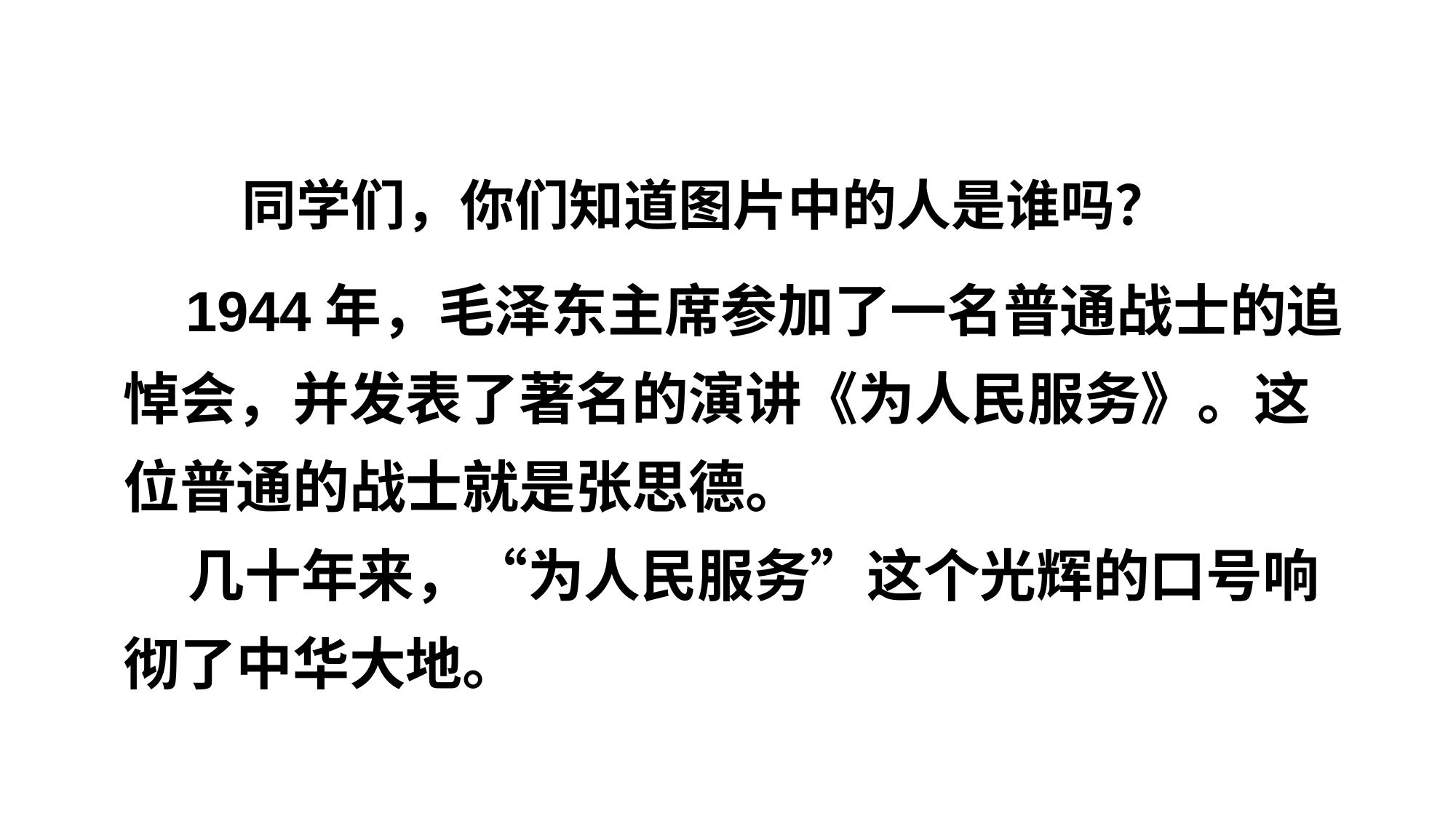

同学们，你们知道图片中的人是谁吗？
    1944年，毛泽东主席参加了一名普通战士的追悼会，并发表了著名的演讲《为人民服务》。这位普通的战士就是张思德。
    几十年来，“为人民服务”这个光辉的口号响彻了中华大地。